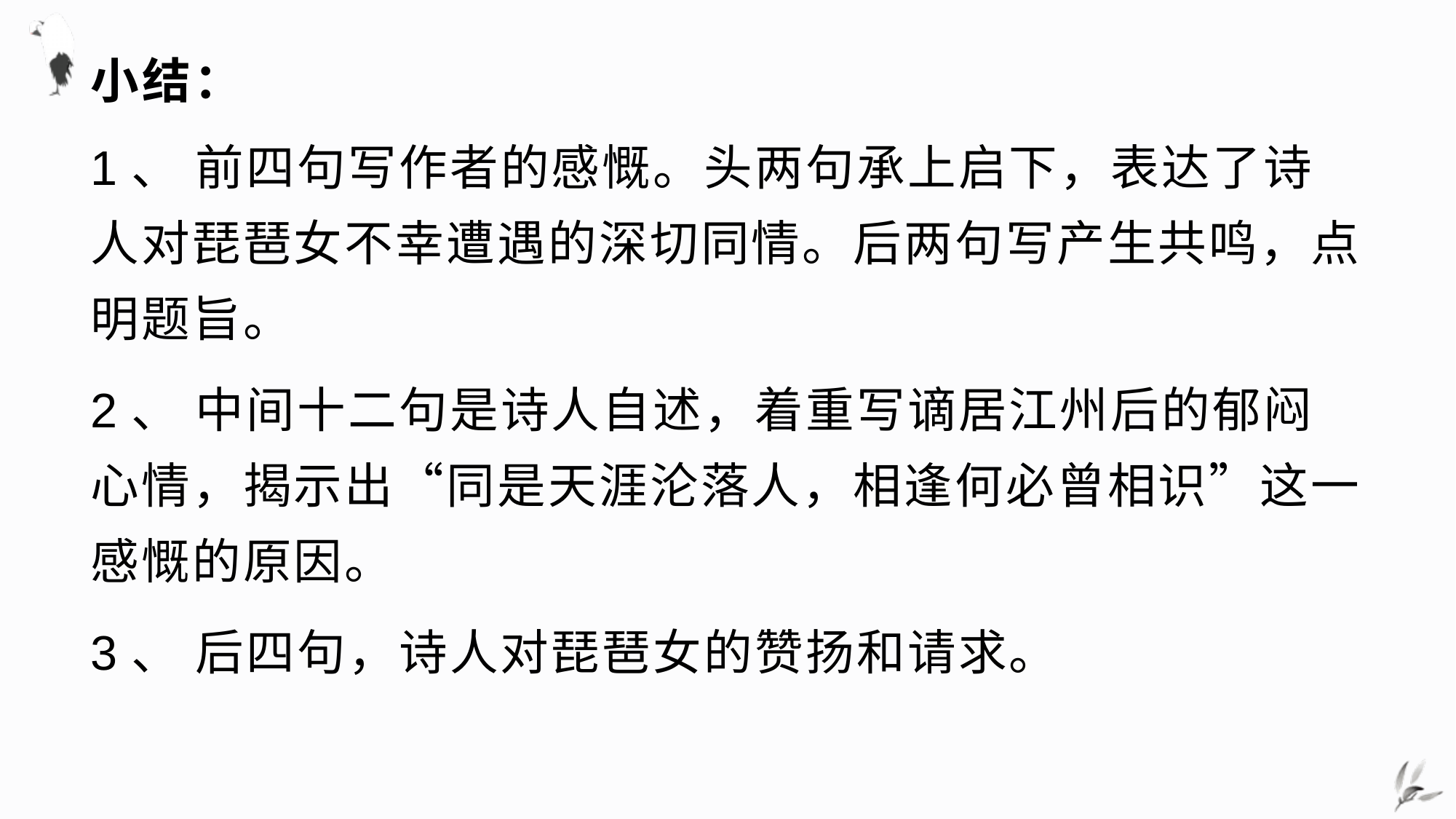

# 小结：
1、 前四句写作者的感慨。头两句承上启下，表达了诗人对琵琶女不幸遭遇的深切同情。后两句写产生共鸣，点明题旨。
2、 中间十二句是诗人自述，着重写谪居江州后的郁闷心情，揭示出“同是天涯沦落人，相逢何必曾相识”这一感慨的原因。
3、 后四句，诗人对琵琶女的赞扬和请求。